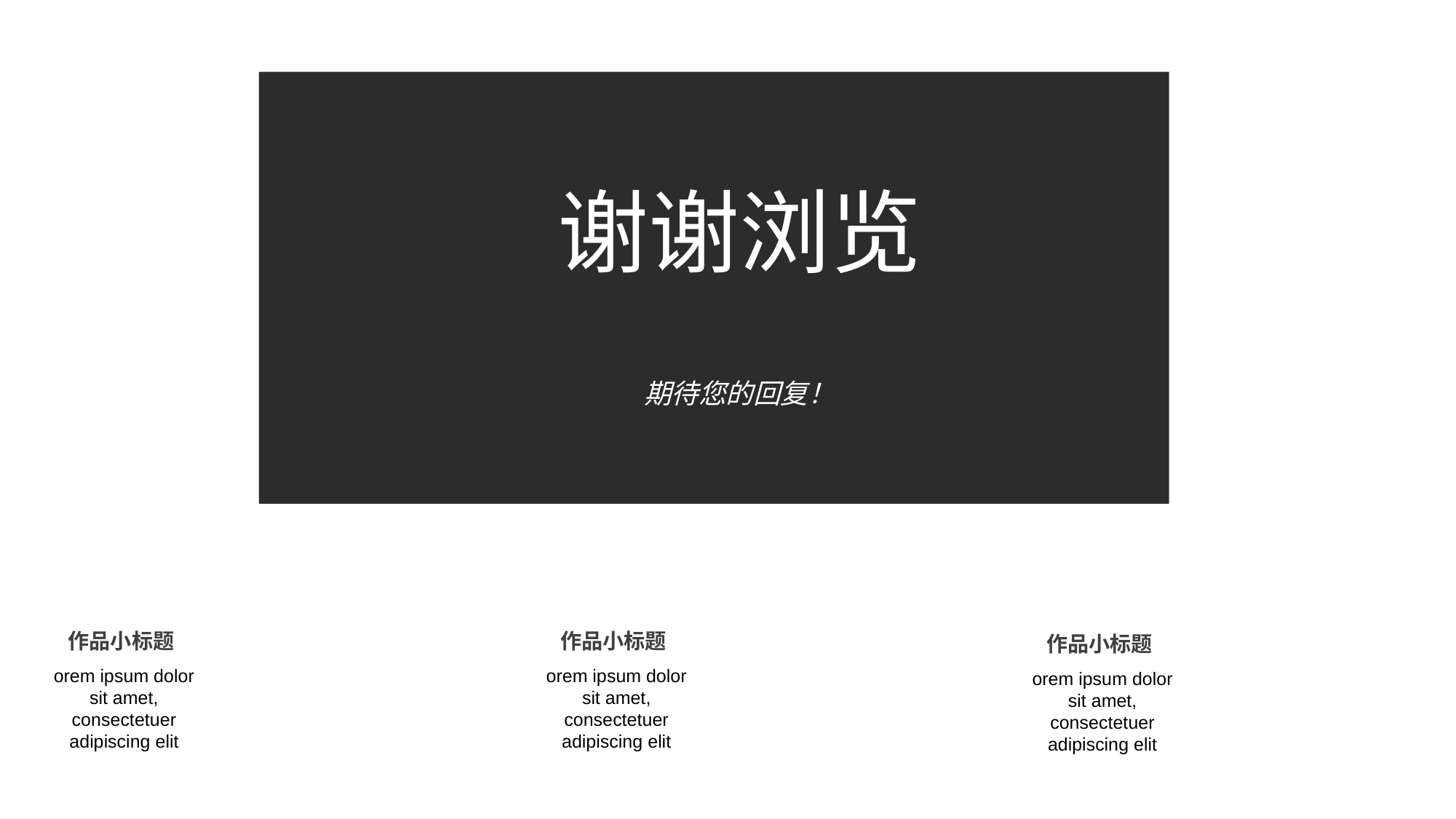

谢谢浏览
期待您的回复！

作品小标题
orem ipsum dolor sit amet, consectetuer adipiscing elit
作品小标题
orem ipsum dolor sit amet, consectetuer adipiscing elit
作品小标题
orem ipsum dolor sit amet, consectetuer adipiscing elit